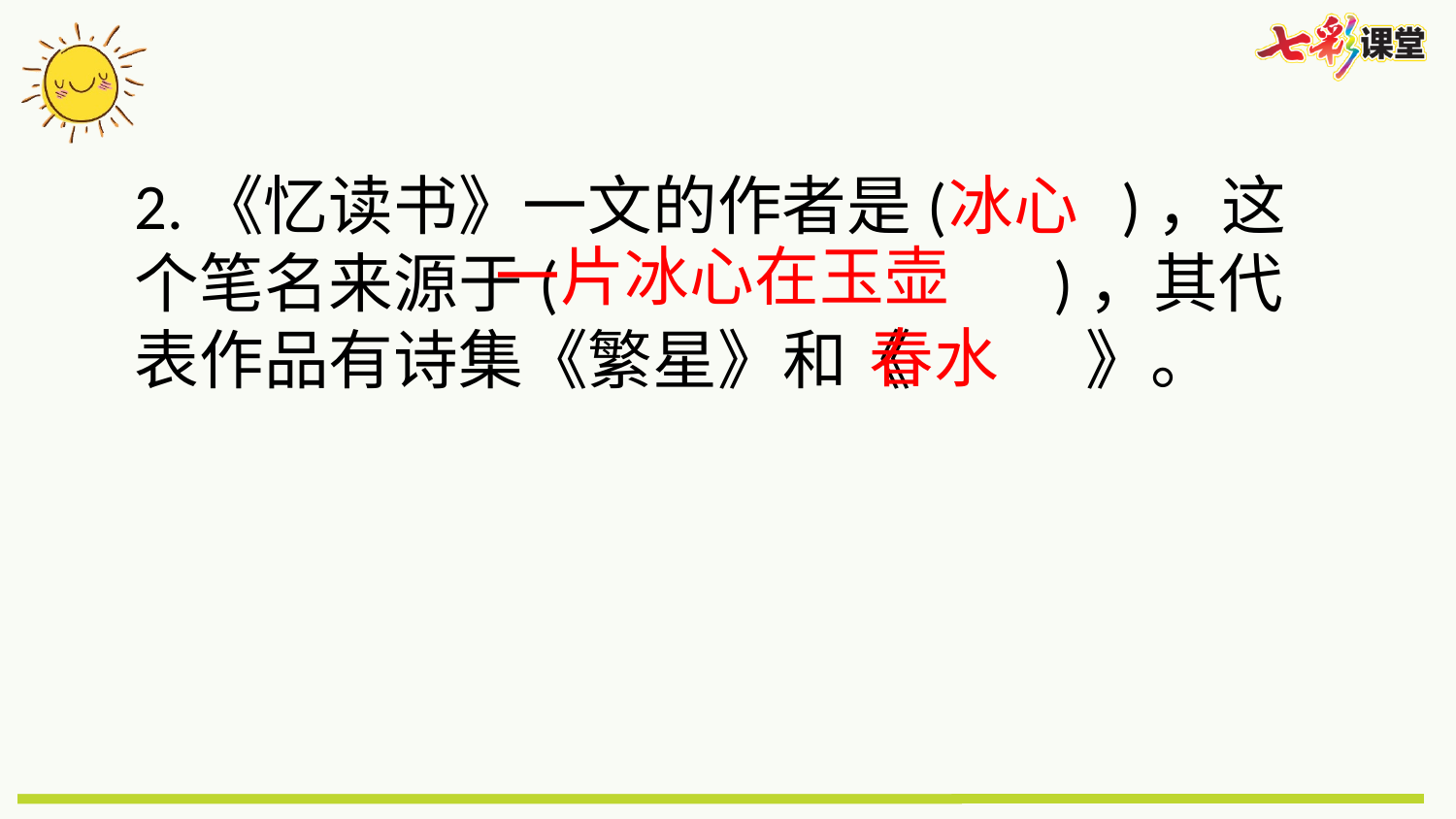

2.《忆读书》一文的作者是(            )，这个笔名来源于(                                  )，其代表作品有诗集《繁星》和《            》。
冰心
一片冰心在玉壶
春水